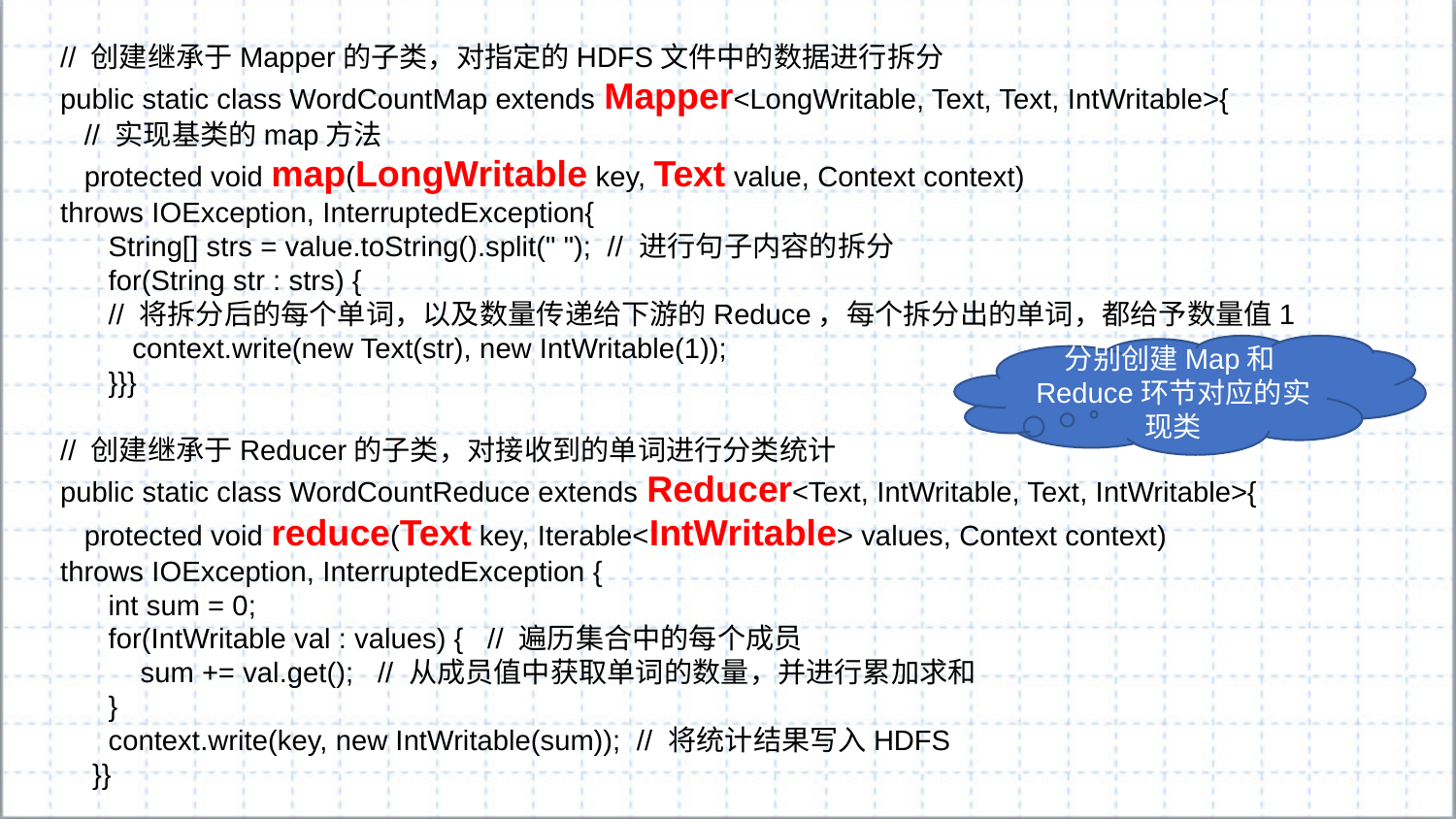

// 创建继承于Mapper的子类，对指定的HDFS文件中的数据进行拆分
public static class WordCountMap extends Mapper<LongWritable, Text, Text, IntWritable>{
   // 实现基类的map方法
   protected void map(LongWritable key, Text value, Context context)
throws IOException, InterruptedException{
      String[] strs = value.toString().split(" ");  // 进行句子内容的拆分
      for(String str : strs) {
      // 将拆分后的每个单词，以及数量传递给下游的Reduce，每个拆分出的单词，都给予数量值1
         context.write(new Text(str), new IntWritable(1));
      }}}

// 创建继承于Reducer的子类，对接收到的单词进行分类统计
public static class WordCountReduce extends Reducer<Text, IntWritable, Text, IntWritable>{
   protected void reduce(Text key, Iterable<IntWritable> values, Context context)
throws IOException, InterruptedException {
      int sum = 0;
      for(IntWritable val : values) {   // 遍历集合中的每个成员
          sum += val.get();   // 从成员值中获取单词的数量，并进行累加求和
      }
      context.write(key, new IntWritable(sum));  // 将统计结果写入HDFS
    }}
分别创建Map和Reduce环节对应的实现类